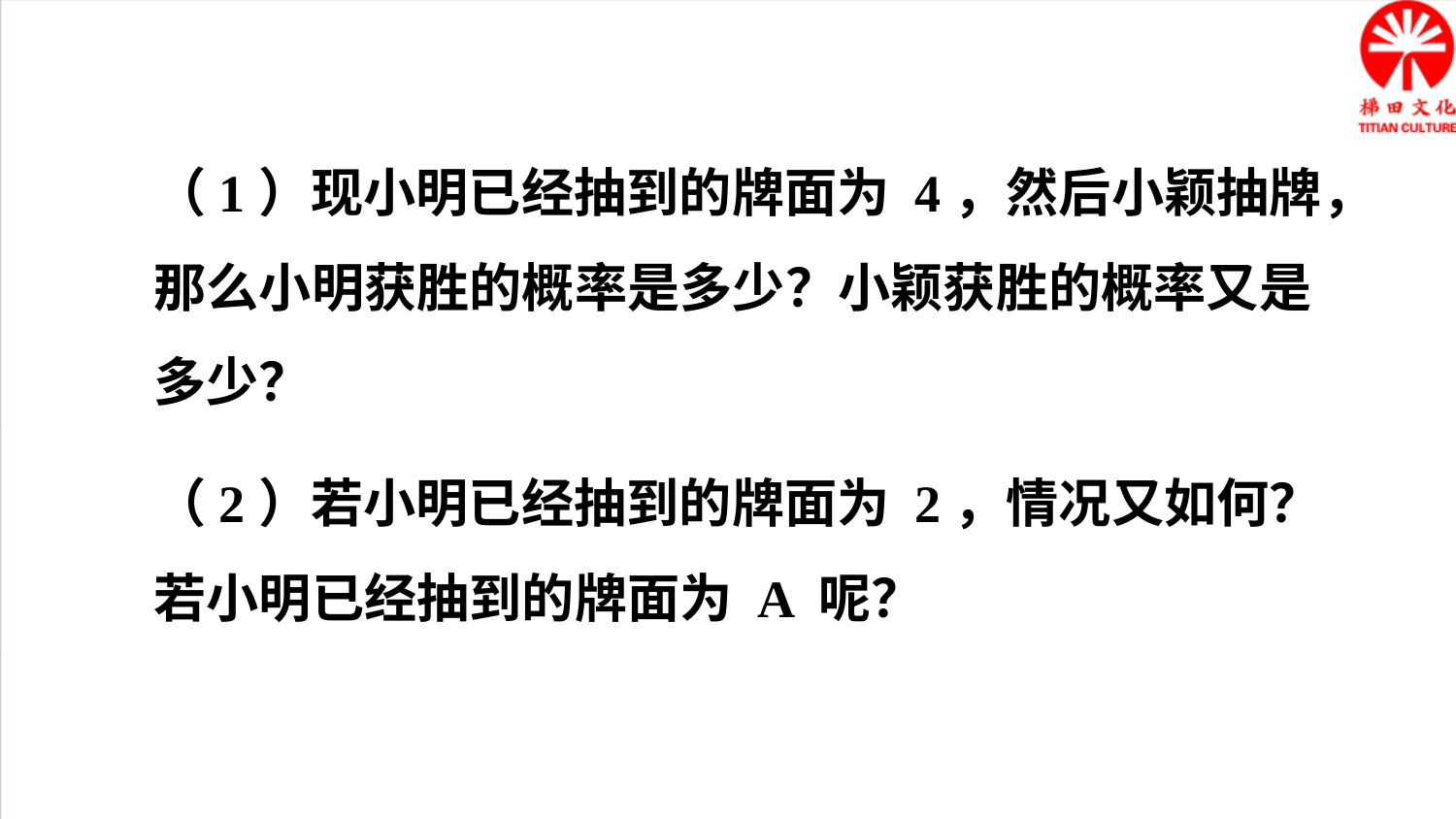

（1）现小明已经抽到的牌面为 4，然后小颖抽牌，那么小明获胜的概率是多少？小颖获胜的概率又是多少？
（2）若小明已经抽到的牌面为 2，情况又如何？若小明已经抽到的牌面为 A 呢？